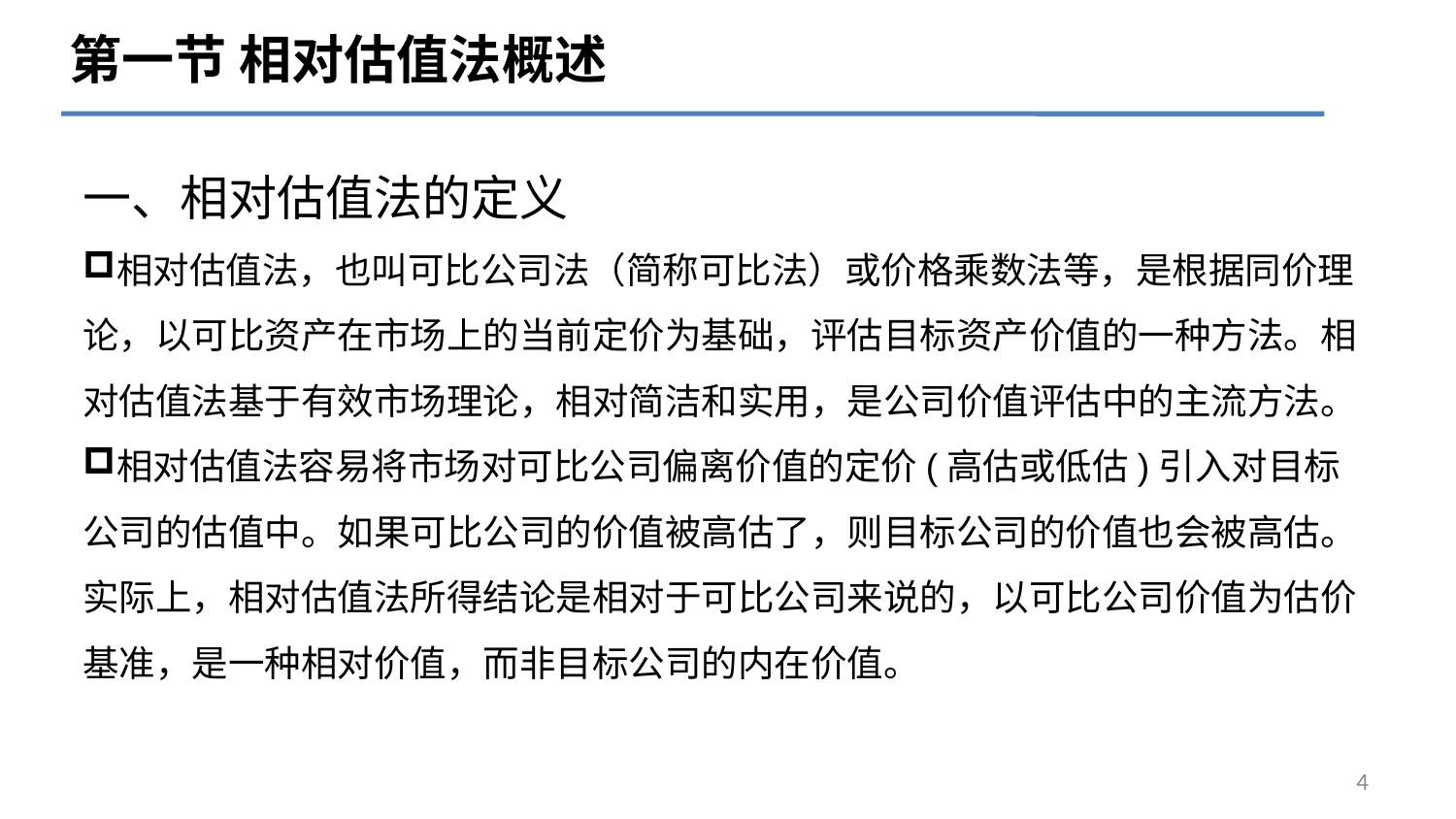

第一节 相对估值法概述
一、相对估值法的定义
相对估值法，也叫可比公司法（简称可比法）或价格乘数法等，是根据同价理论，以可比资产在市场上的当前定价为基础，评估目标资产价值的一种方法。相对估值法基于有效市场理论，相对简洁和实用，是公司价值评估中的主流方法。
相对估值法容易将市场对可比公司偏离价值的定价(高估或低估)引入对目标公司的估值中。如果可比公司的价值被高估了，则目标公司的价值也会被高估。实际上，相对估值法所得结论是相对于可比公司来说的，以可比公司价值为估价基准，是一种相对价值，而非目标公司的内在价值。
4